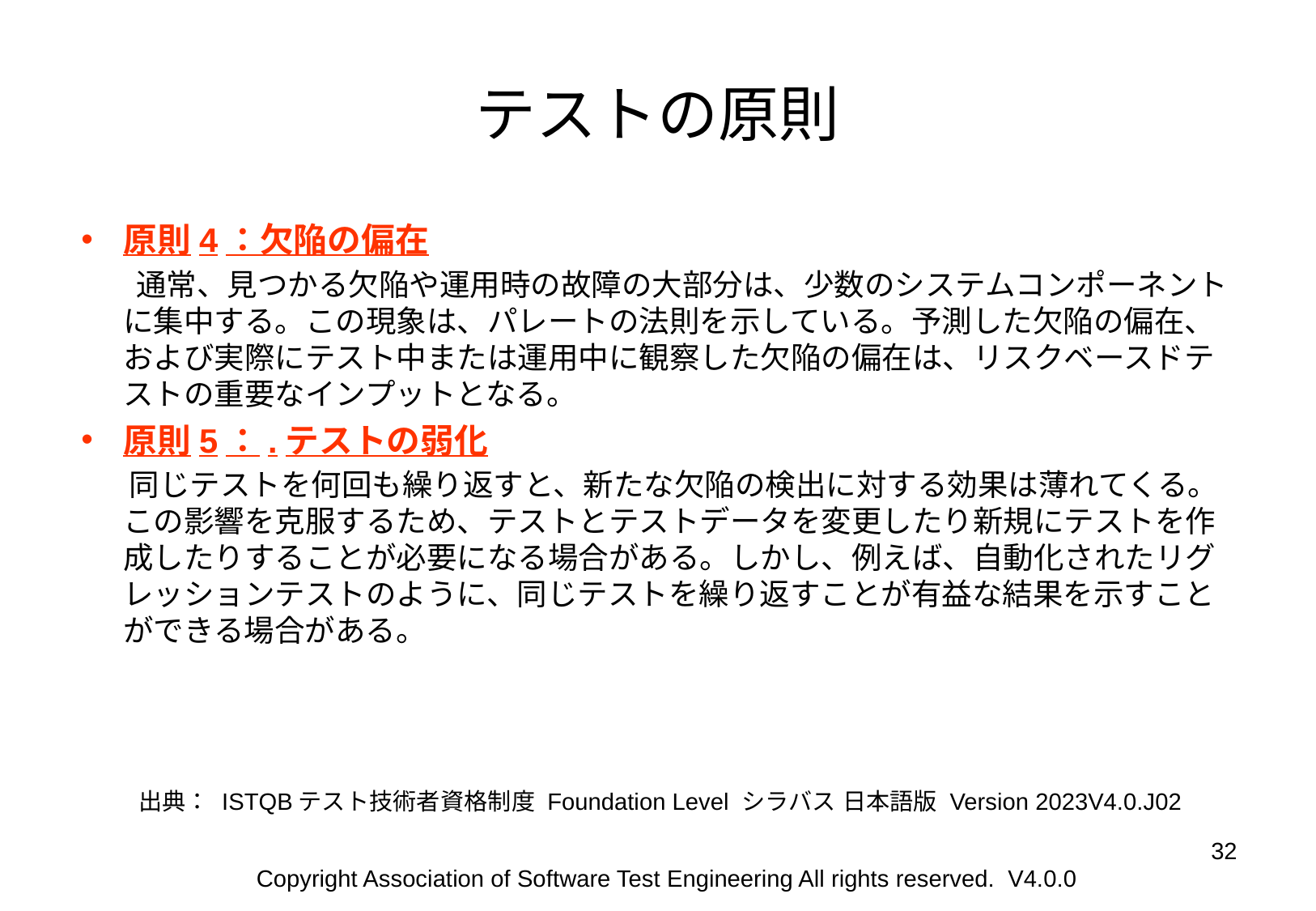

# テストの原則
原則4：欠陥の偏在
      通常、見つかる欠陥や運用時の故障の大部分は、少数のシステムコンポーネントに集中する。この現象は、パレートの法則を示している。予測した欠陥の偏在、および実際にテスト中または運用中に観察した欠陥の偏在は、リスクベースドテストの重要なインプットとなる。
原則5：.テストの弱化
      同じテストを何回も繰り返すと、新たな欠陥の検出に対する効果は薄れてくる。この影響を克服するため、テストとテストデータを変更したり新規にテストを作成したりすることが必要になる場合がある。しかし、例えば、自動化されたリグレッションテストのように、同じテストを繰り返すことが有益な結果を示すことができる場合がある。

出典： ISTQBテスト技術者資格制度 Foundation Level シラバス 日本語版 Version 2023V4.0.J02
32
Copyright Association of Software Test Engineering All rights reserved.  V4.0.0